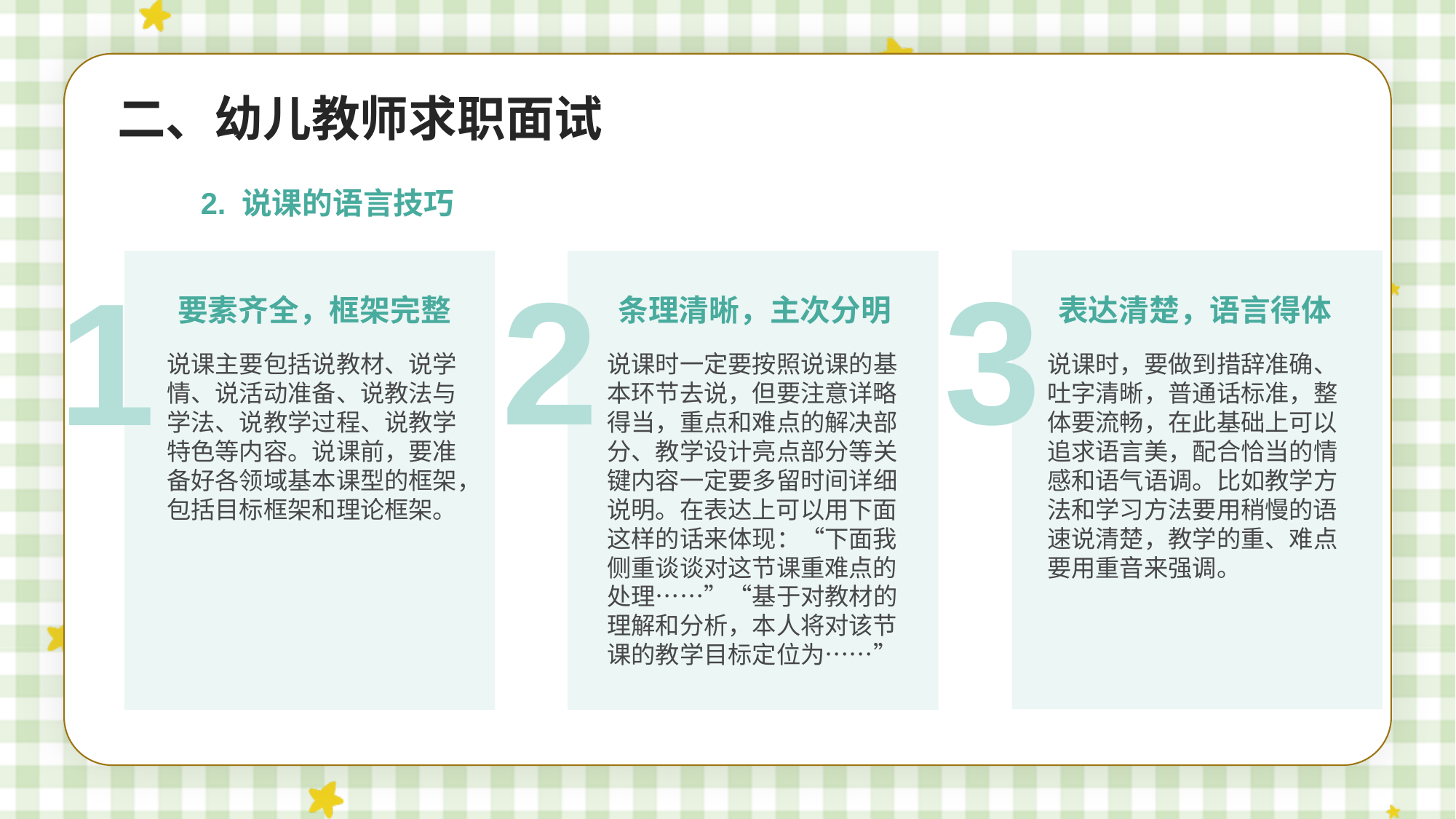

二、幼儿教师求职面试
2. 说课的语言技巧
3
2

1

要素齐全，框架完整
条理清晰，主次分明
表达清楚，语言得体
说课主要包括说教材、说学情、说活动准备、说教法与学法、说教学过程、说教学特色等内容。说课前，要准备好各领域基本课型的框架，包括目标框架和理论框架。
说课时一定要按照说课的基本环节去说，但要注意详略得当，重点和难点的解决部分、教学设计亮点部分等关键内容一定要多留时间详细说明。在表达上可以用下面这样的话来体现：“下面我侧重谈谈对这节课重难点的处理……”“基于对教材的理解和分析，本人将对该节课的教学目标定位为……”
说课时，要做到措辞准确、吐字清晰，普通话标准，整体要流畅，在此基础上可以追求语言美，配合恰当的情感和语气语调。比如教学方法和学习方法要用稍慢的语速说清楚，教学的重、难点要用重音来强调。